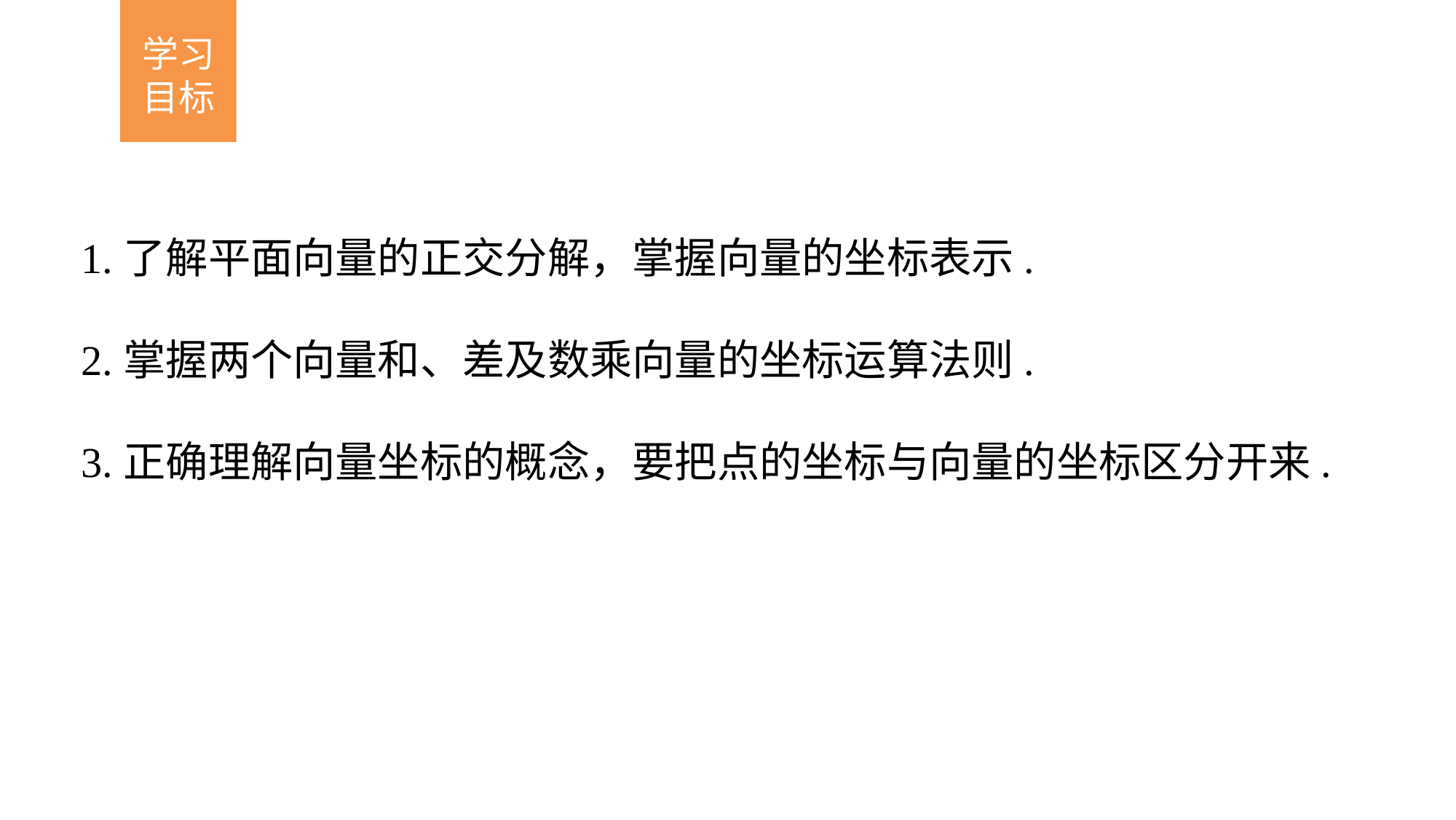

学习目标
1.了解平面向量的正交分解，掌握向量的坐标表示.
2.掌握两个向量和、差及数乘向量的坐标运算法则.
3.正确理解向量坐标的概念，要把点的坐标与向量的坐标区分开来.